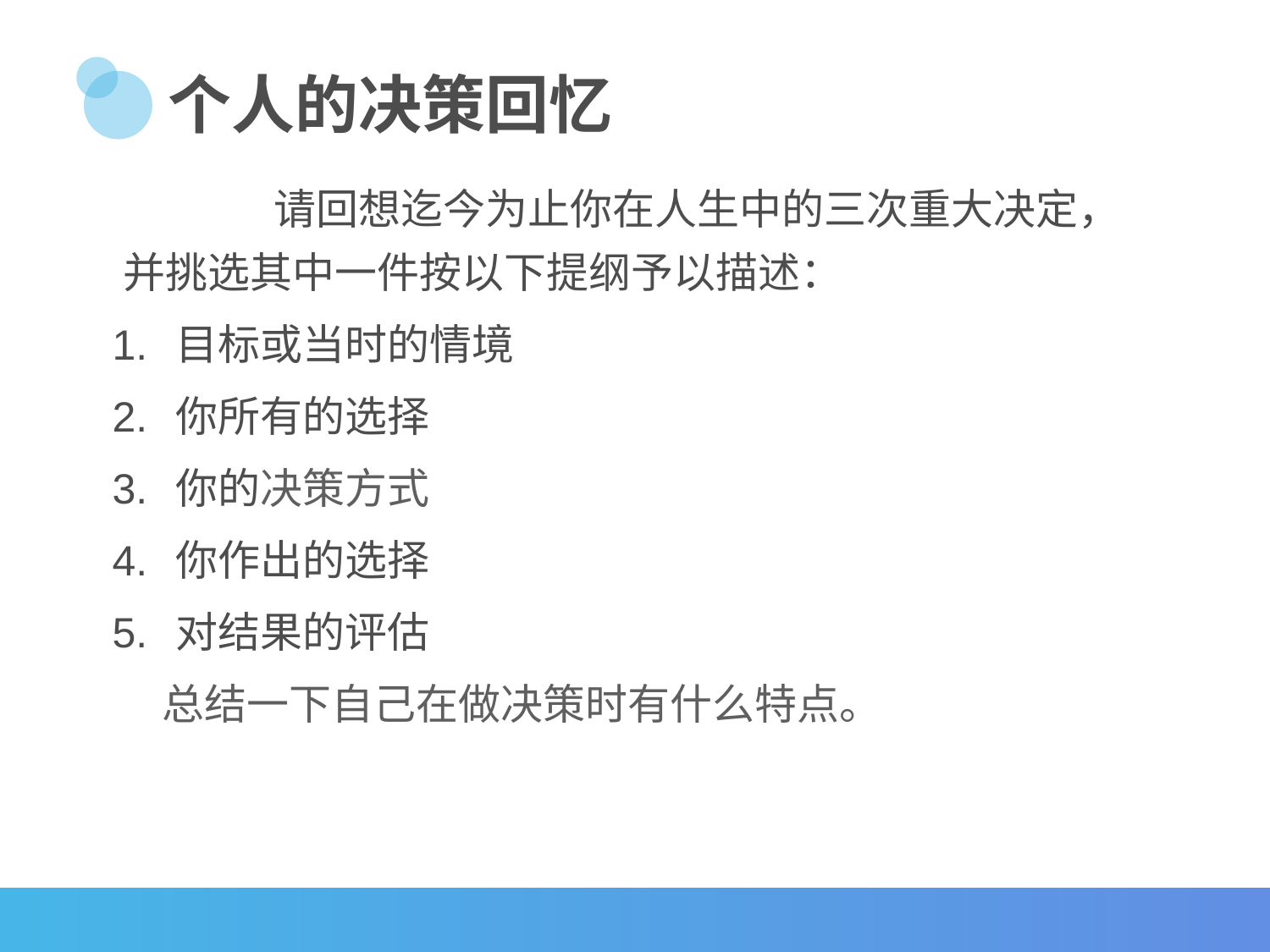

个人的决策回忆
		  请回想迄今为止你在人生中的三次重大决定，并挑选其中一件按以下提纲予以描述：
目标或当时的情境
你所有的选择
你的决策方式
你作出的选择
对结果的评估
	   总结一下自己在做决策时有什么特点。